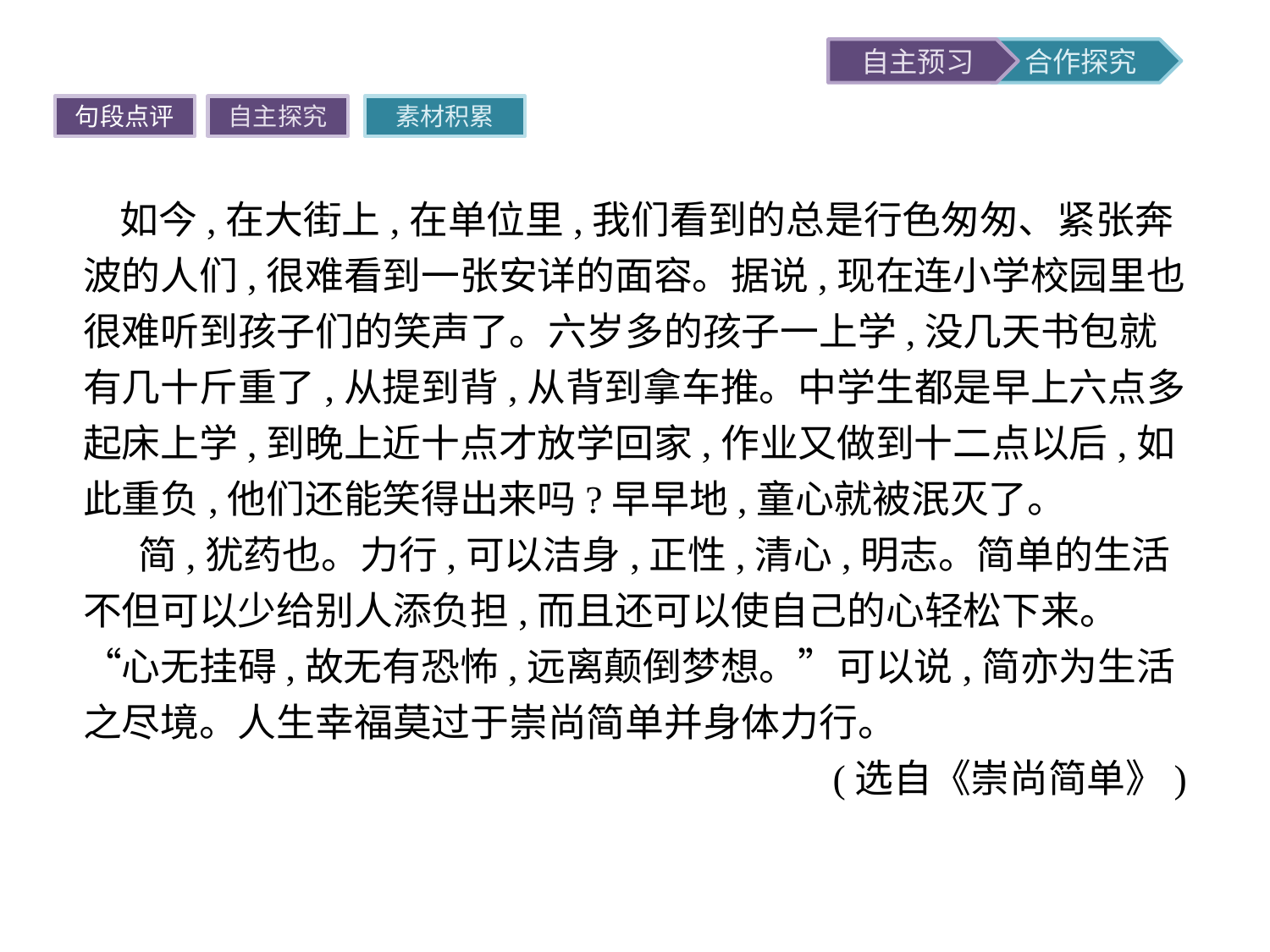

句段点评
自主探究
素材积累
如今,在大街上,在单位里,我们看到的总是行色匆匆、紧张奔波的人们,很难看到一张安详的面容。据说,现在连小学校园里也很难听到孩子们的笑声了。六岁多的孩子一上学,没几天书包就有几十斤重了,从提到背,从背到拿车推。中学生都是早上六点多起床上学,到晚上近十点才放学回家,作业又做到十二点以后,如此重负,他们还能笑得出来吗?早早地,童心就被泯灭了。
 简,犹药也。力行,可以洁身,正性,清心,明志。简单的生活不但可以少给别人添负担,而且还可以使自己的心轻松下来。“心无挂碍,故无有恐怖,远离颠倒梦想。”可以说,简亦为生活之尽境。人生幸福莫过于崇尚简单并身体力行。
(选自《崇尚简单》)